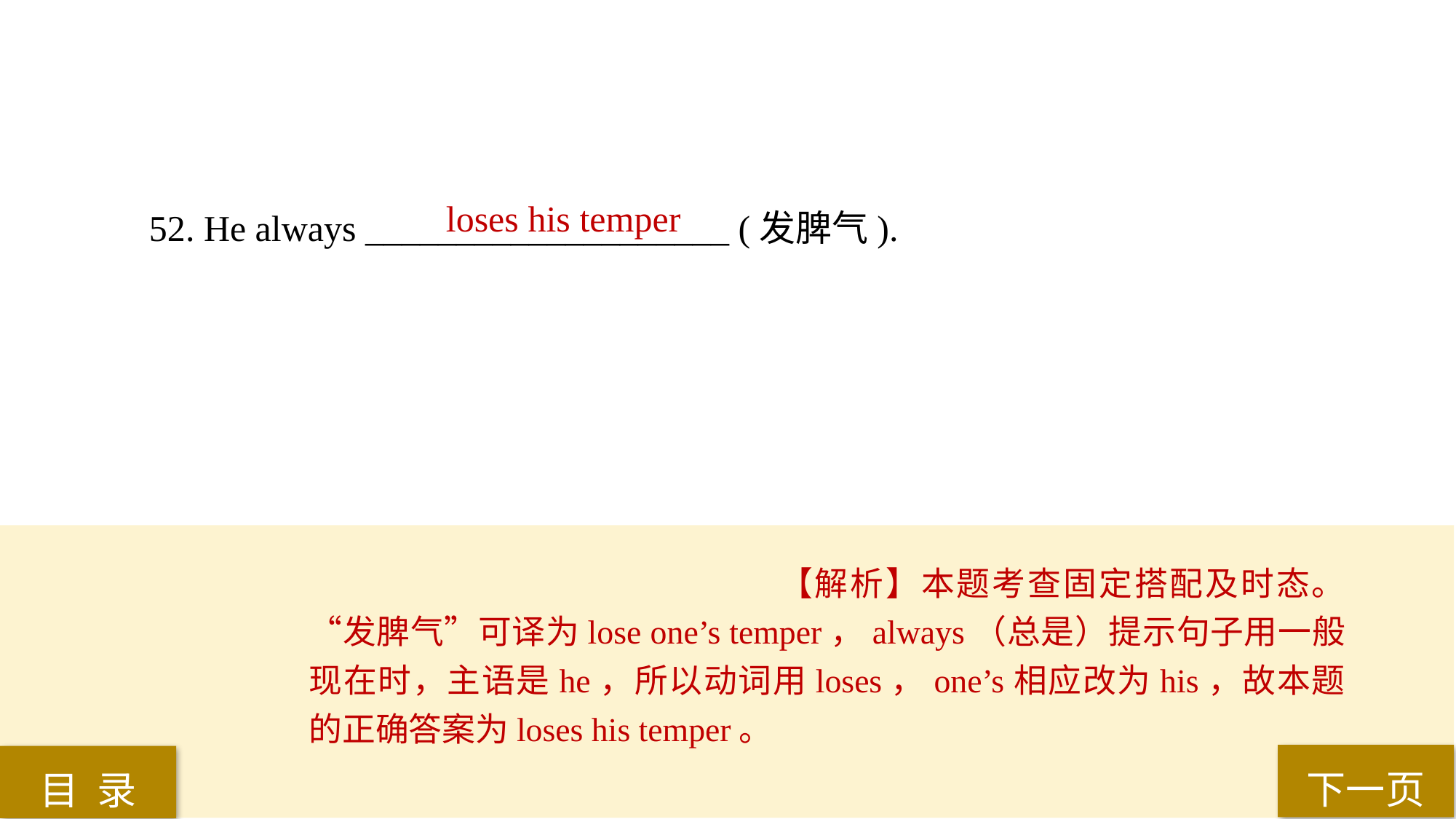

loses his temper
52. He always ____________________ (发脾气).
【解析】本题考查固定搭配及时态。“发脾气”可译为lose one’s temper，always（总是）提示句子用一般现在时，主语是he，所以动词用loses，one’s相应改为his，故本题的正确答案为loses his temper。